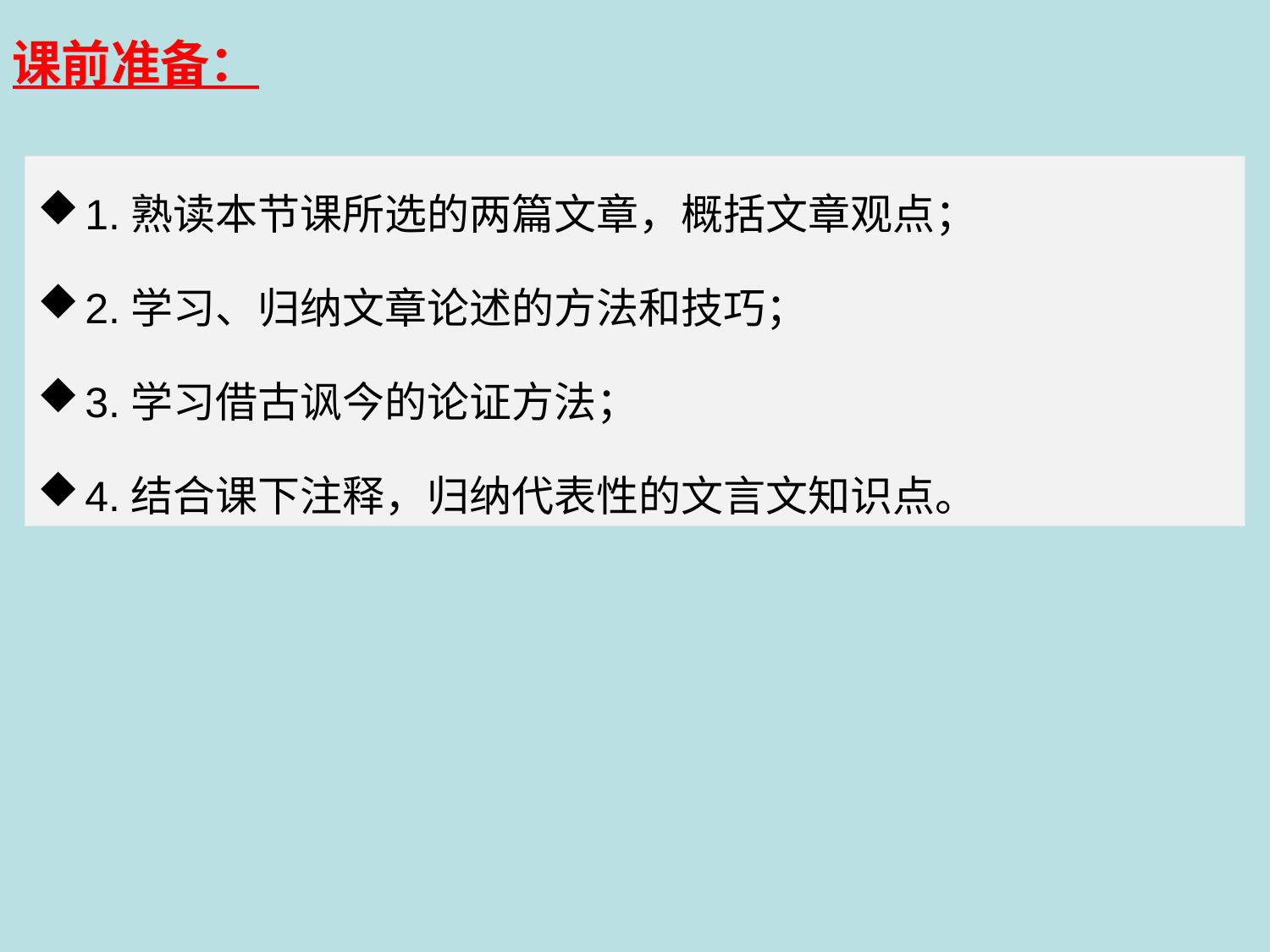

课前准备：
1.熟读本节课所选的两篇文章，概括文章观点；
2.学习、归纳文章论述的方法和技巧；
3.学习借古讽今的论证方法；
4.结合课下注释，归纳代表性的文言文知识点。